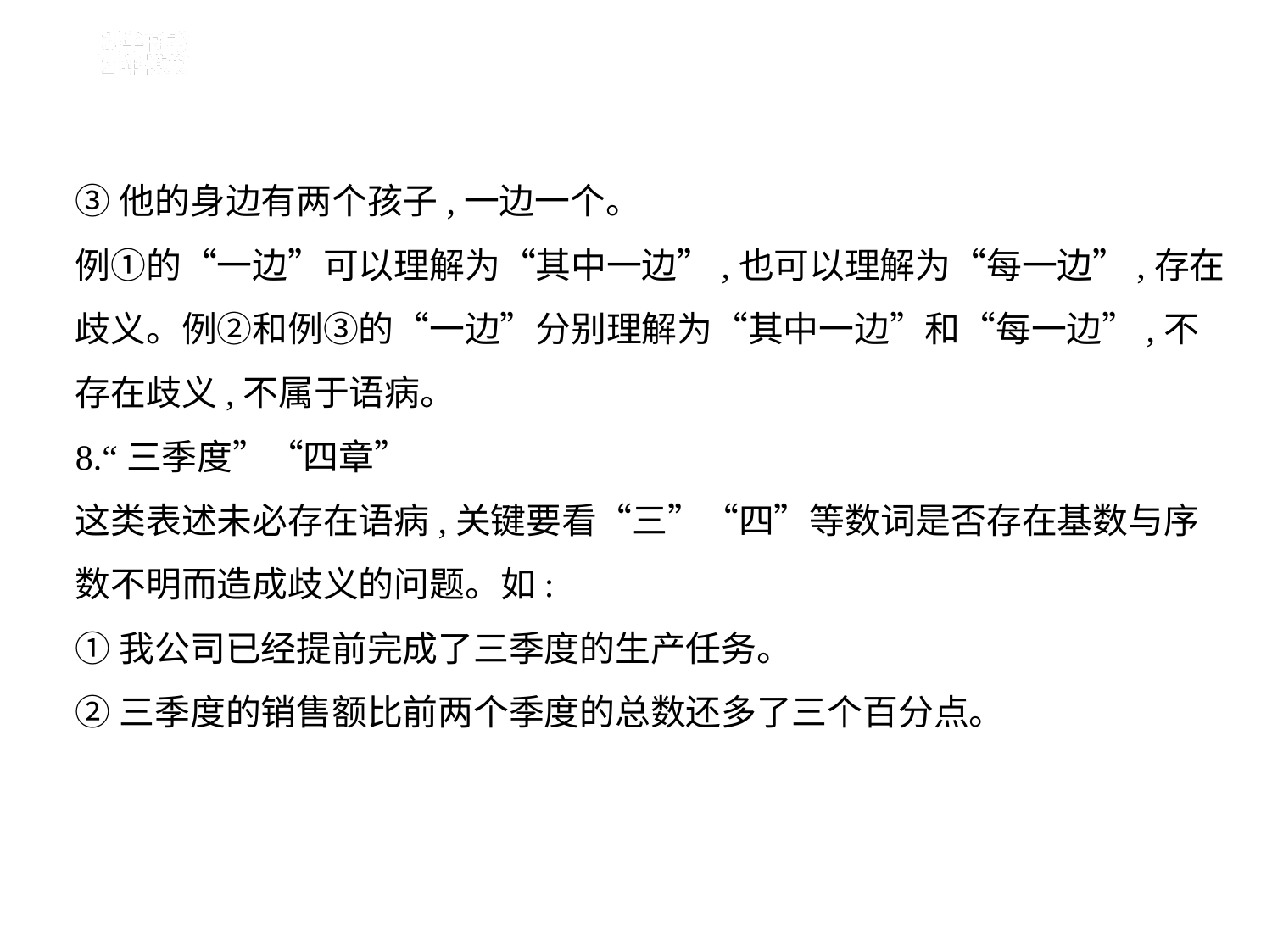

③他的身边有两个孩子,一边一个。
例①的“一边”可以理解为“其中一边”,也可以理解为“每一边”,存在
歧义。例②和例③的“一边”分别理解为“其中一边”和“每一边”,不
存在歧义,不属于语病。
8.“三季度”“四章”
这类表述未必存在语病,关键要看“三”“四”等数词是否存在基数与序
数不明而造成歧义的问题。如:
①我公司已经提前完成了三季度的生产任务。
②三季度的销售额比前两个季度的总数还多了三个百分点。